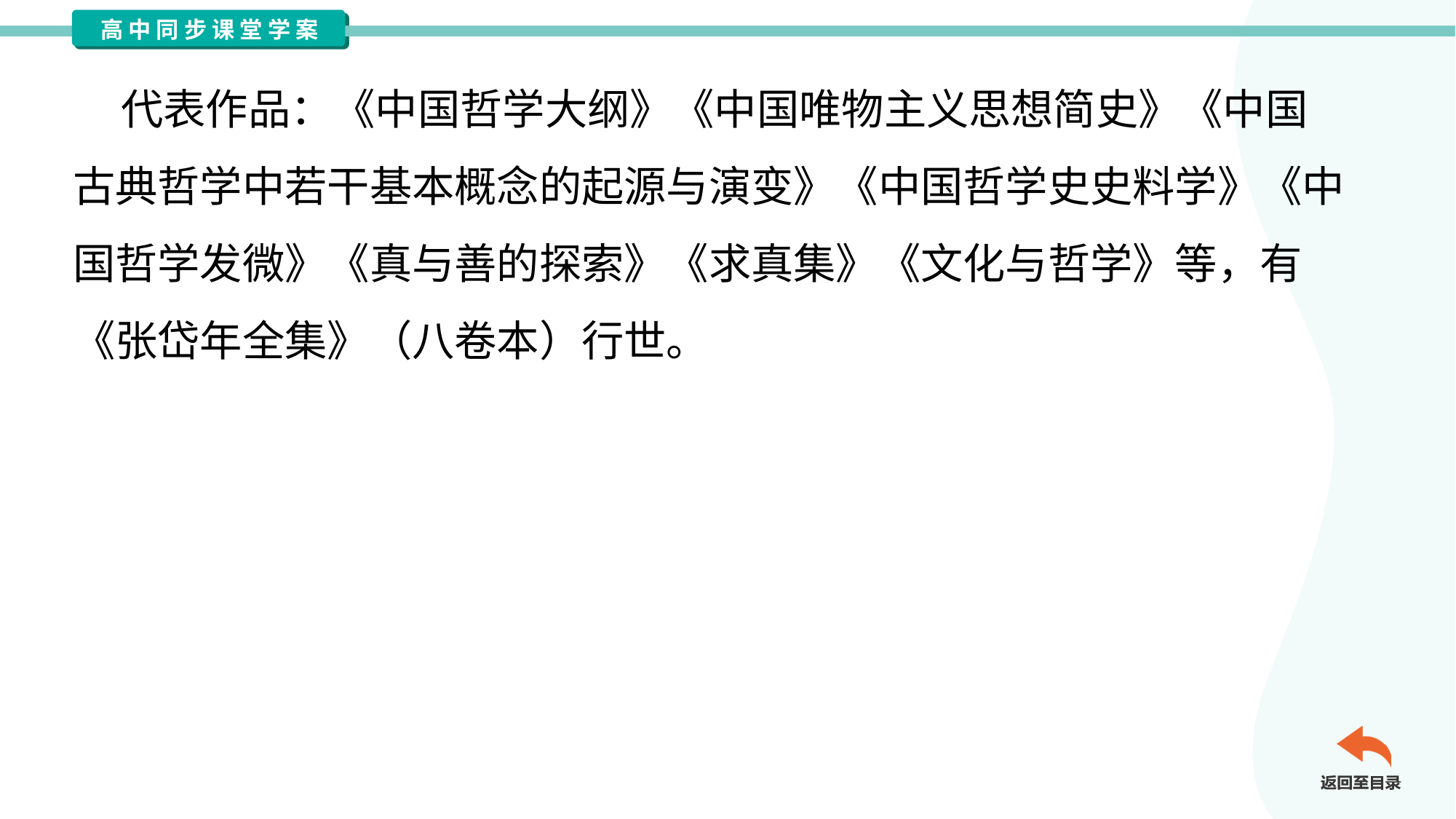

代表作品：《中国哲学大纲》《中国唯物主义思想简史》《中国
古典哲学中若干基本概念的起源与演变》《中国哲学史史料学》《中
国哲学发微》《真与善的探索》《求真集》《文化与哲学》等，有
《张岱年全集》（八卷本）行世。